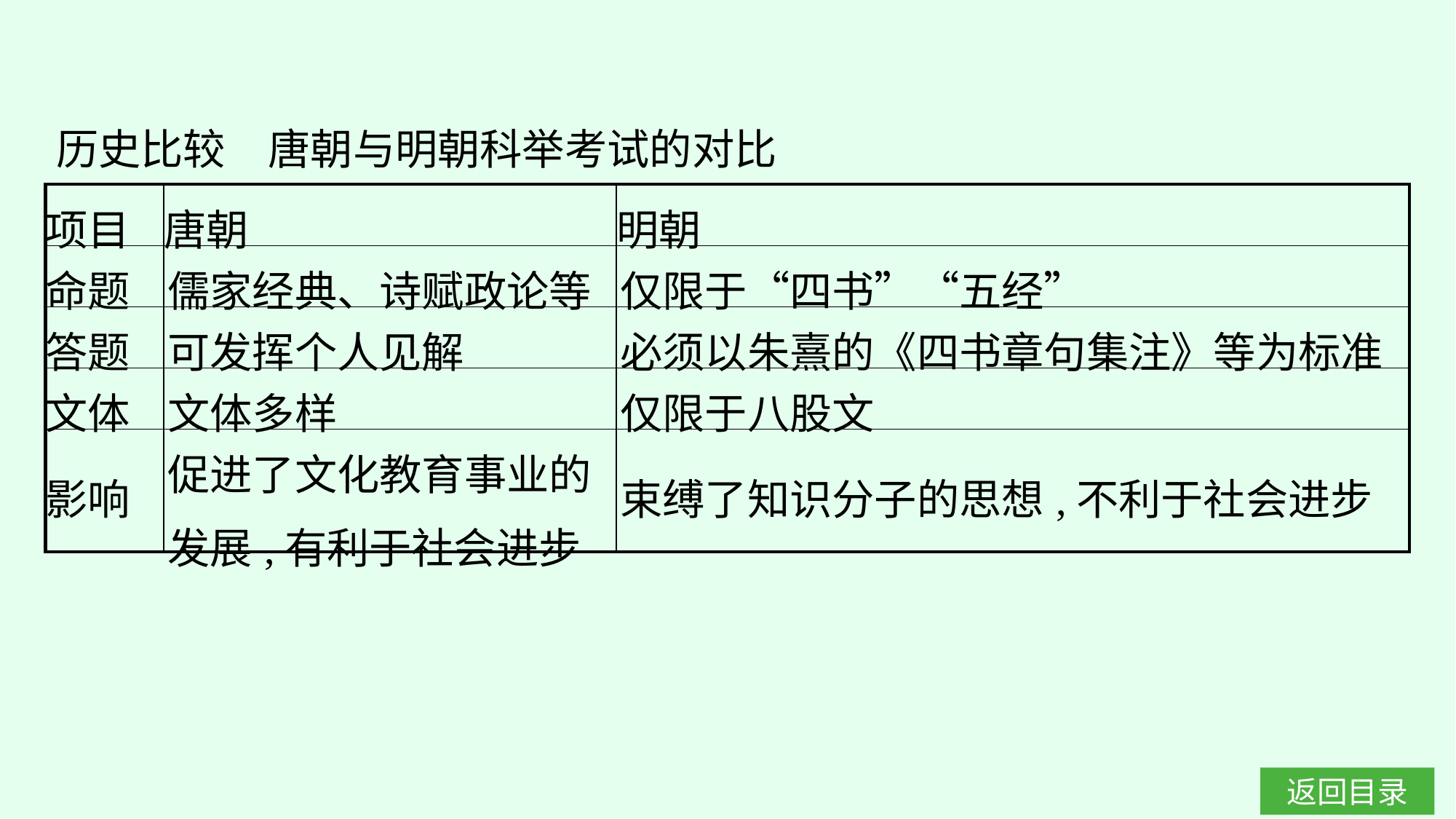

历史比较　唐朝与明朝科举考试的对比
| 项目 | 唐朝 | 明朝 |
| --- | --- | --- |
| 命题 | 儒家经典、诗赋政论等 | 仅限于“四书”“五经” |
| 答题 | 可发挥个人见解 | 必须以朱熹的《四书章句集注》等为标准 |
| 文体 | 文体多样 | 仅限于八股文 |
| 影响 | 促进了文化教育事业的发展,有利于社会进步 | 束缚了知识分子的思想,不利于社会进步 |